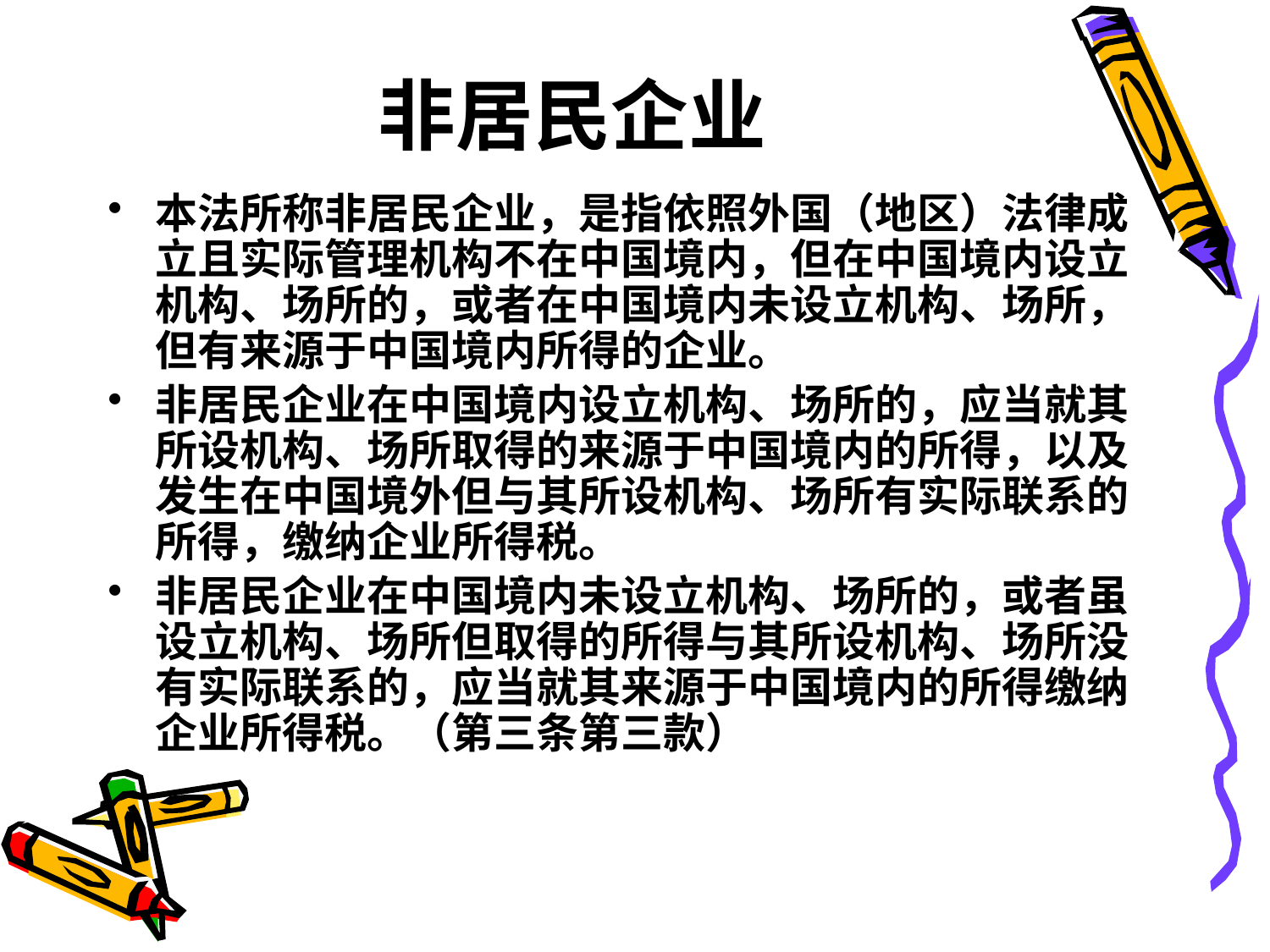

# 非居民企业
本法所称非居民企业，是指依照外国（地区）法律成立且实际管理机构不在中国境内，但在中国境内设立机构、场所的，或者在中国境内未设立机构、场所，但有来源于中国境内所得的企业。
非居民企业在中国境内设立机构、场所的，应当就其所设机构、场所取得的来源于中国境内的所得，以及发生在中国境外但与其所设机构、场所有实际联系的所得，缴纳企业所得税。
非居民企业在中国境内未设立机构、场所的，或者虽设立机构、场所但取得的所得与其所设机构、场所没有实际联系的，应当就其来源于中国境内的所得缴纳企业所得税。（第三条第三款）